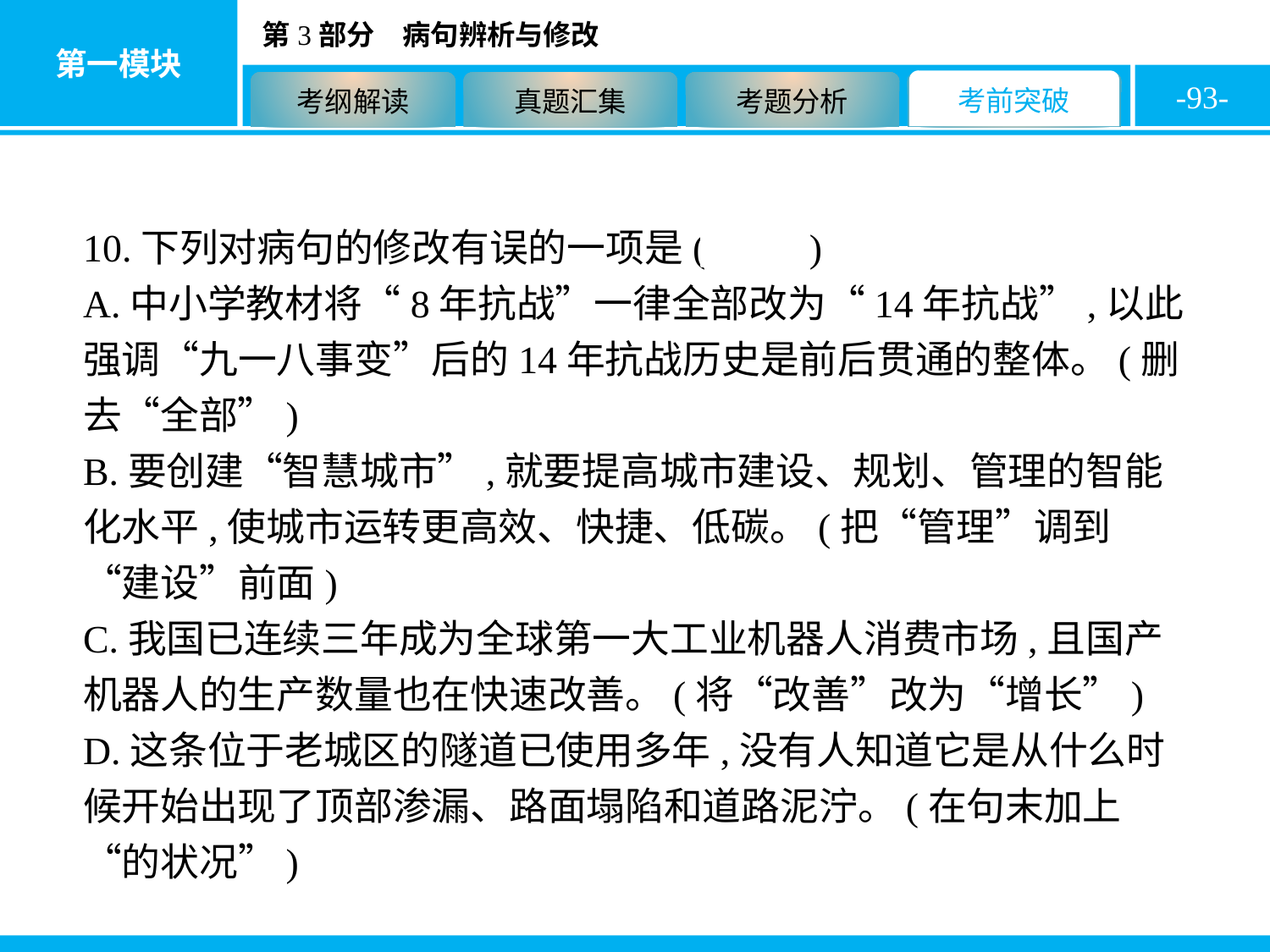

-93-
10.下列对病句的修改有误的一项是(    B    )
A.中小学教材将“8年抗战”一律全部改为“14年抗战”,以此强调“九一八事变”后的14年抗战历史是前后贯通的整体。(删去“全部”)
B.要创建“智慧城市”,就要提高城市建设、规划、管理的智能化水平,使城市运转更高效、快捷、低碳。(把“管理”调到“建设”前面)
C.我国已连续三年成为全球第一大工业机器人消费市场,且国产机器人的生产数量也在快速改善。(将“改善”改为“增长”)
D.这条位于老城区的隧道已使用多年,没有人知道它是从什么时候开始出现了顶部渗漏、路面塌陷和道路泥泞。(在句末加上“的状况”)